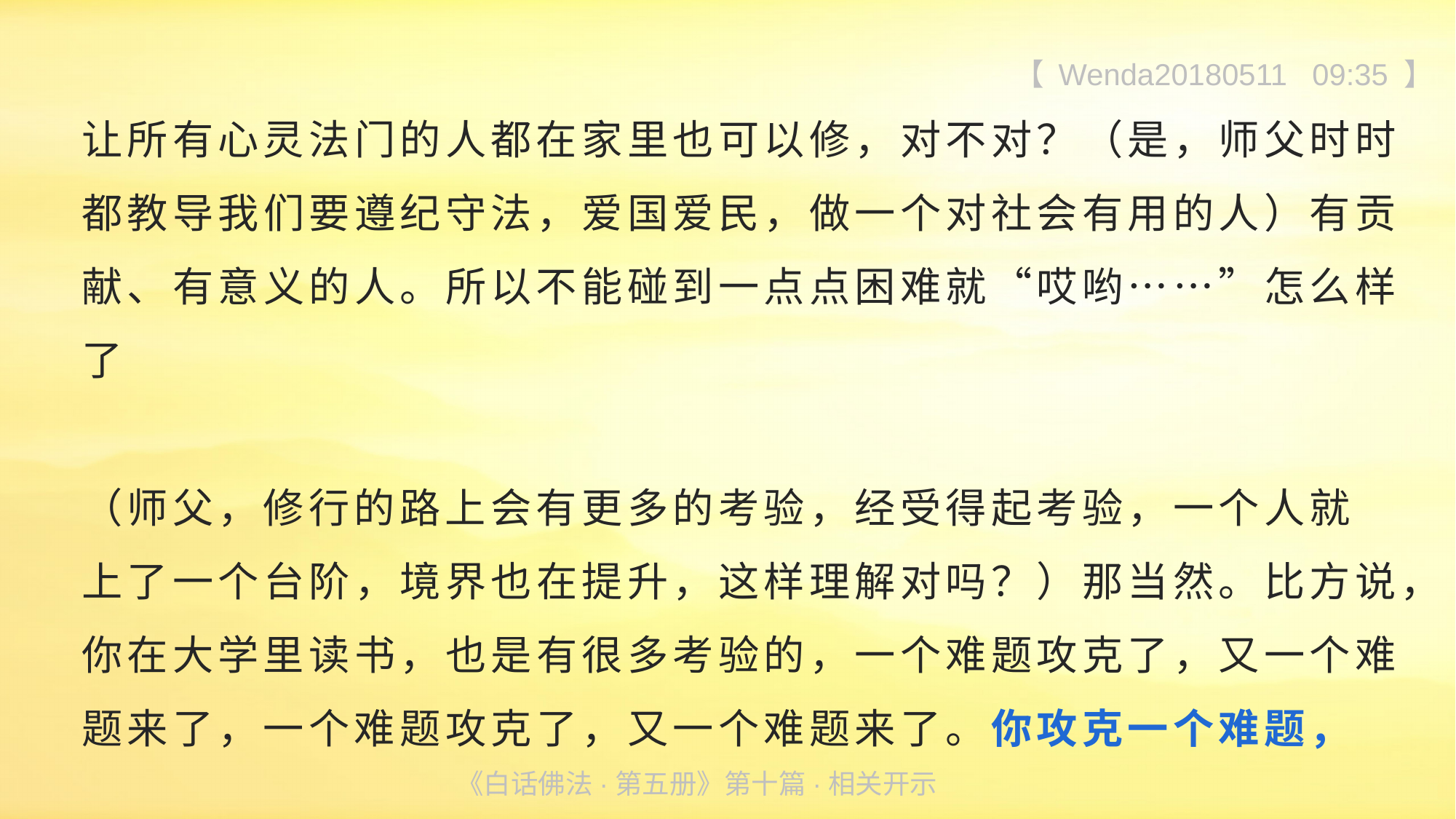

【 Wenda20180511   09:35 】
让所有心灵法门的人都在家里也可以修，对不对？（是，师父时时都教导我们要遵纪守法，爱国爱民，做一个对社会有用的人）有贡献、有意义的人。所以不能碰到一点点困难就“哎哟……”怎么样了

（师父，修行的路上会有更多的考验，经受得起考验，一个人就
上了一个台阶，境界也在提升，这样理解对吗？）那当然。比方说，你在大学里读书，也是有很多考验的，一个难题攻克了，又一个难题来了，一个难题攻克了，又一个难题来了。你攻克一个难题，
《白话佛法·第五册》第十篇·相关开示